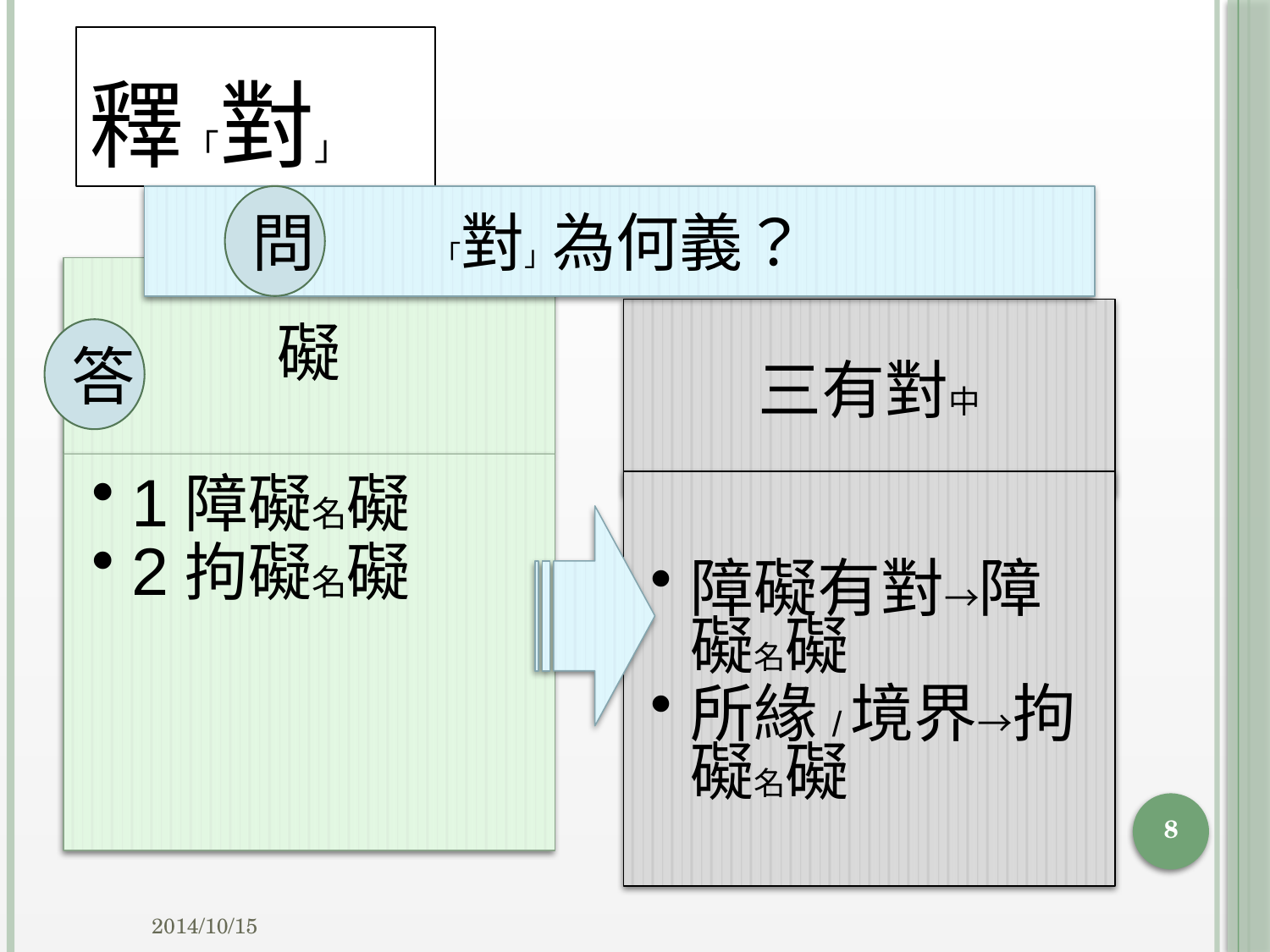

# 釋「對」
「對」為何義？
問
礙
1障礙名礙
2拘礙名礙
三有對中

障礙有對→障礙名礙
所緣/境界→拘礙名礙
答

8
2014/10/15